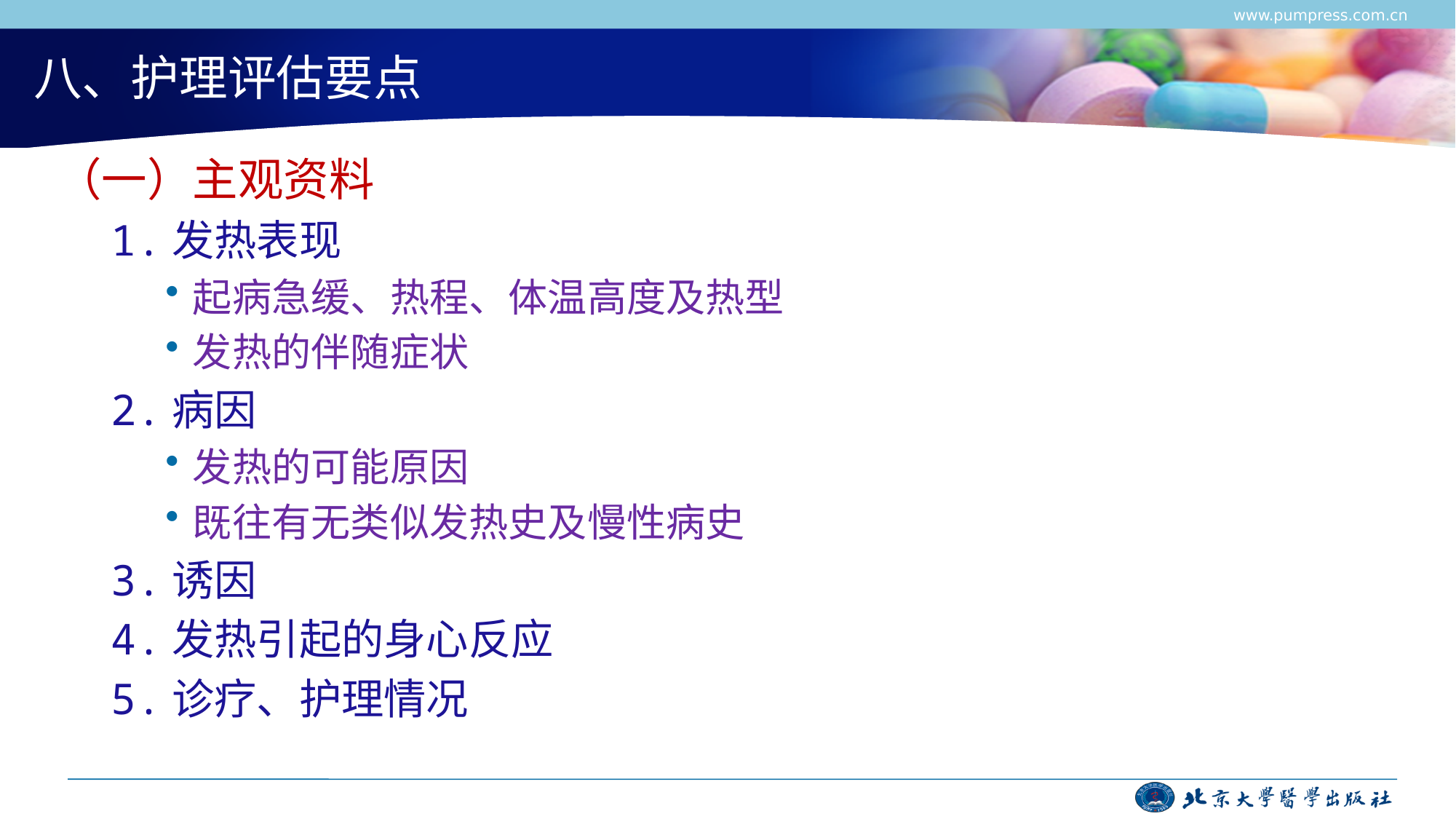

www.pumpress.com.cn
# 八、护理评估要点
（一）主观资料
1.发热表现
起病急缓、热程、体温高度及热型
发热的伴随症状
2.病因
发热的可能原因
既往有无类似发热史及慢性病史
3.诱因
4.发热引起的身心反应
5.诊疗、护理情况